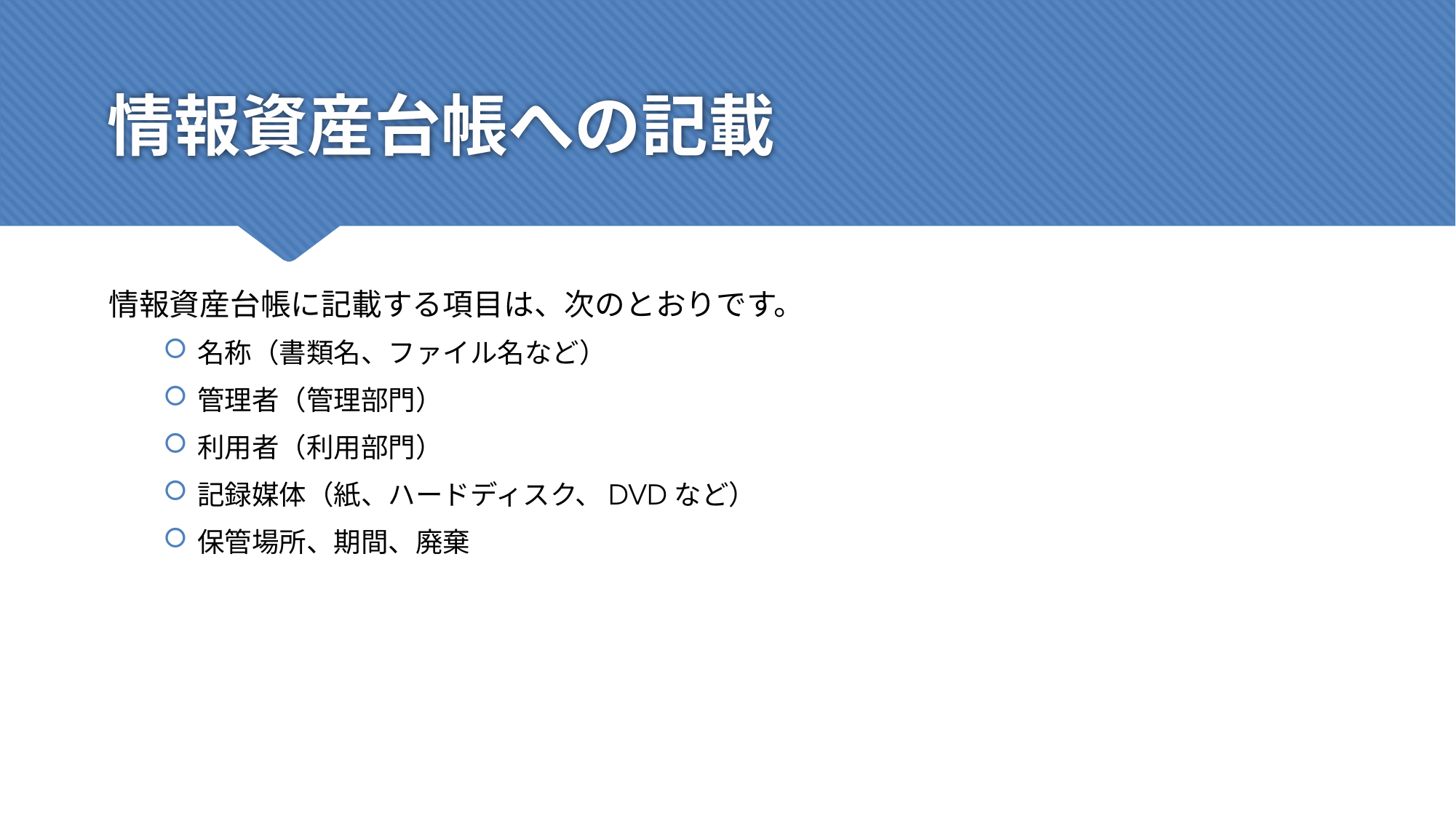

# 情報資産台帳への記載
情報資産台帳に記載する項目は、次のとおりです。
名称（書類名、ファイル名など）
管理者（管理部門）
利用者（利用部門）
記録媒体（紙、ハードディスク、DVDなど）
保管場所、期間、廃棄